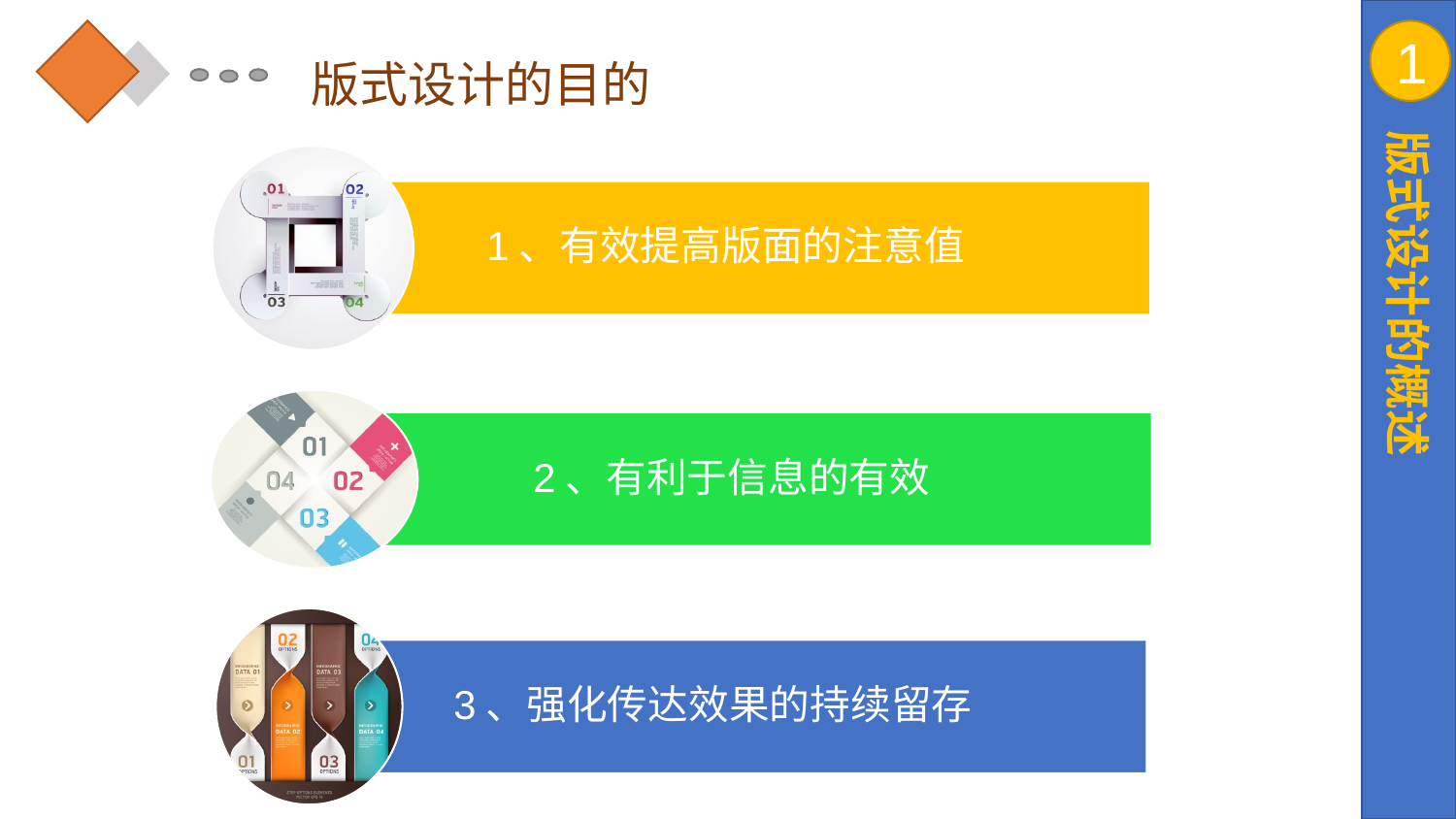

1

版式设计的目的

版式设计的概述
1、有效提高版面的注意值
2、有利于信息的有效
3、强化传达效果的持续留存